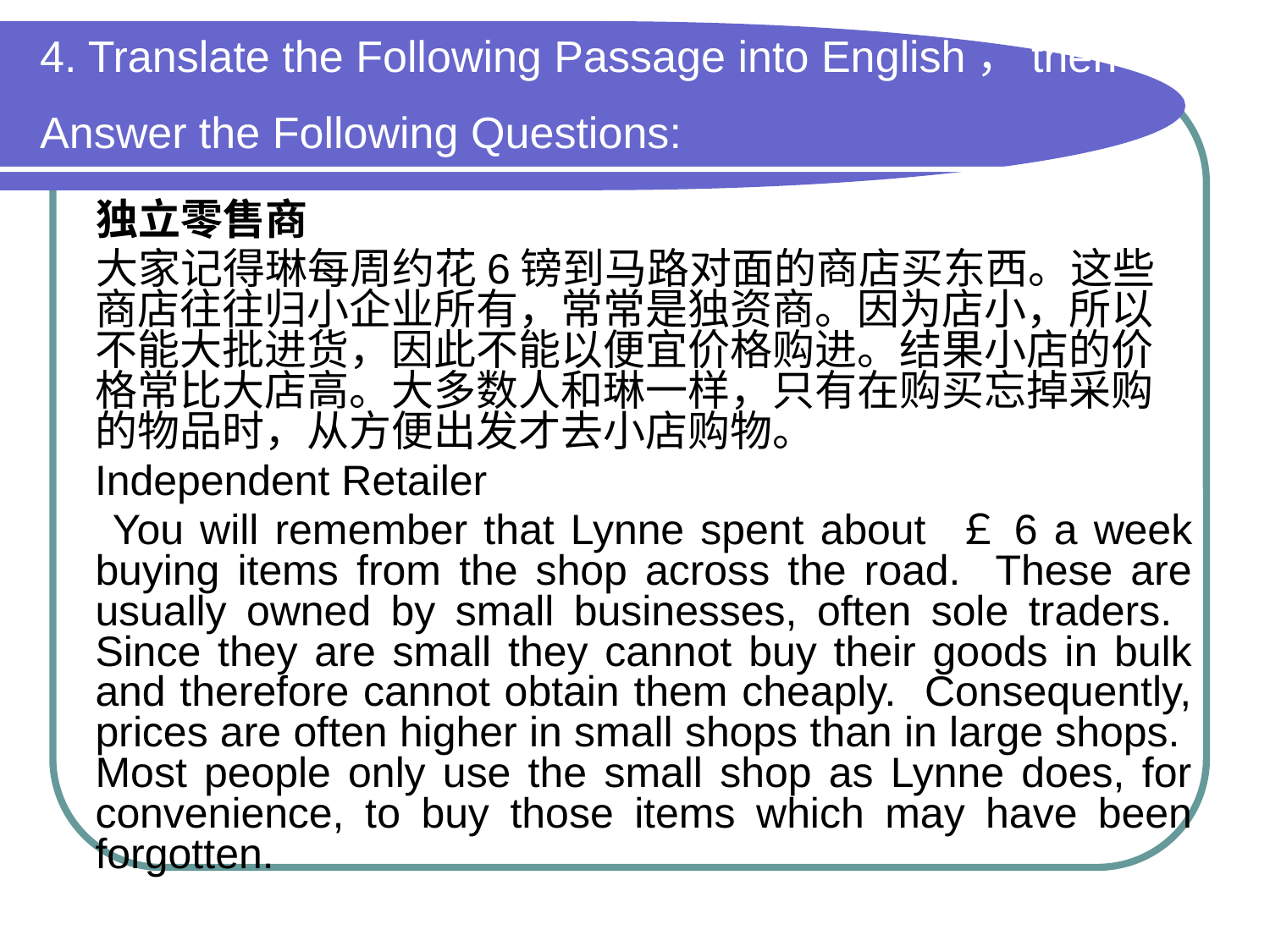

# 4. Translate the Following Passage into English，then Answer the Following Questions:
     独立零售商
    大家记得琳每周约花6镑到马路对面的商店买东西。这些商店往往归小企业所有，常常是独资商。因为店小，所以不能大批进货，因此不能以便宜价格购进。结果小店的价格常比大店高。大多数人和琳一样，只有在购买忘掉采购的物品时，从方便出发才去小店购物。
    Independent Retailer
    You will remember that Lynne spent about ￡6 a week buying items from the shop across the road.  These are usually owned by small businesses, often sole traders.  Since they are small they cannot buy their goods in bulk and therefore cannot obtain them cheaply.  Consequently, prices are often higher in small shops than in large shops.  Most people only use the small shop as Lynne does, for convenience, to buy those items which may have been forgotten.